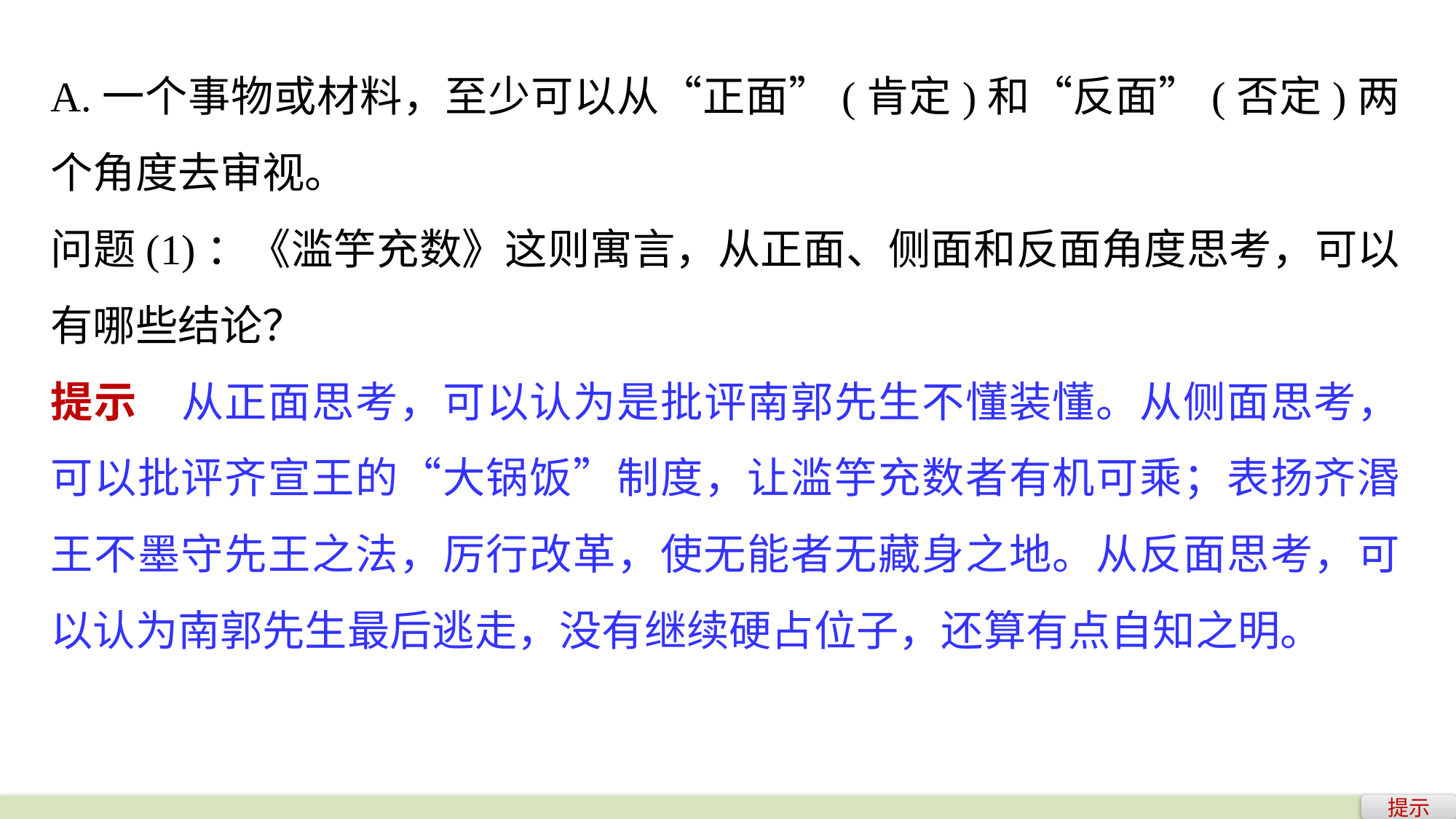

A.一个事物或材料，至少可以从“正面”(肯定)和“反面”(否定)两个角度去审视。
问题(1)：《滥竽充数》这则寓言，从正面、侧面和反面角度思考，可以有哪些结论？
提示　从正面思考，可以认为是批评南郭先生不懂装懂。从侧面思考，可以批评齐宣王的“大锅饭”制度，让滥竽充数者有机可乘；表扬齐湣王不墨守先王之法，厉行改革，使无能者无藏身之地。从反面思考，可以认为南郭先生最后逃走，没有继续硬占位子，还算有点自知之明。
提示